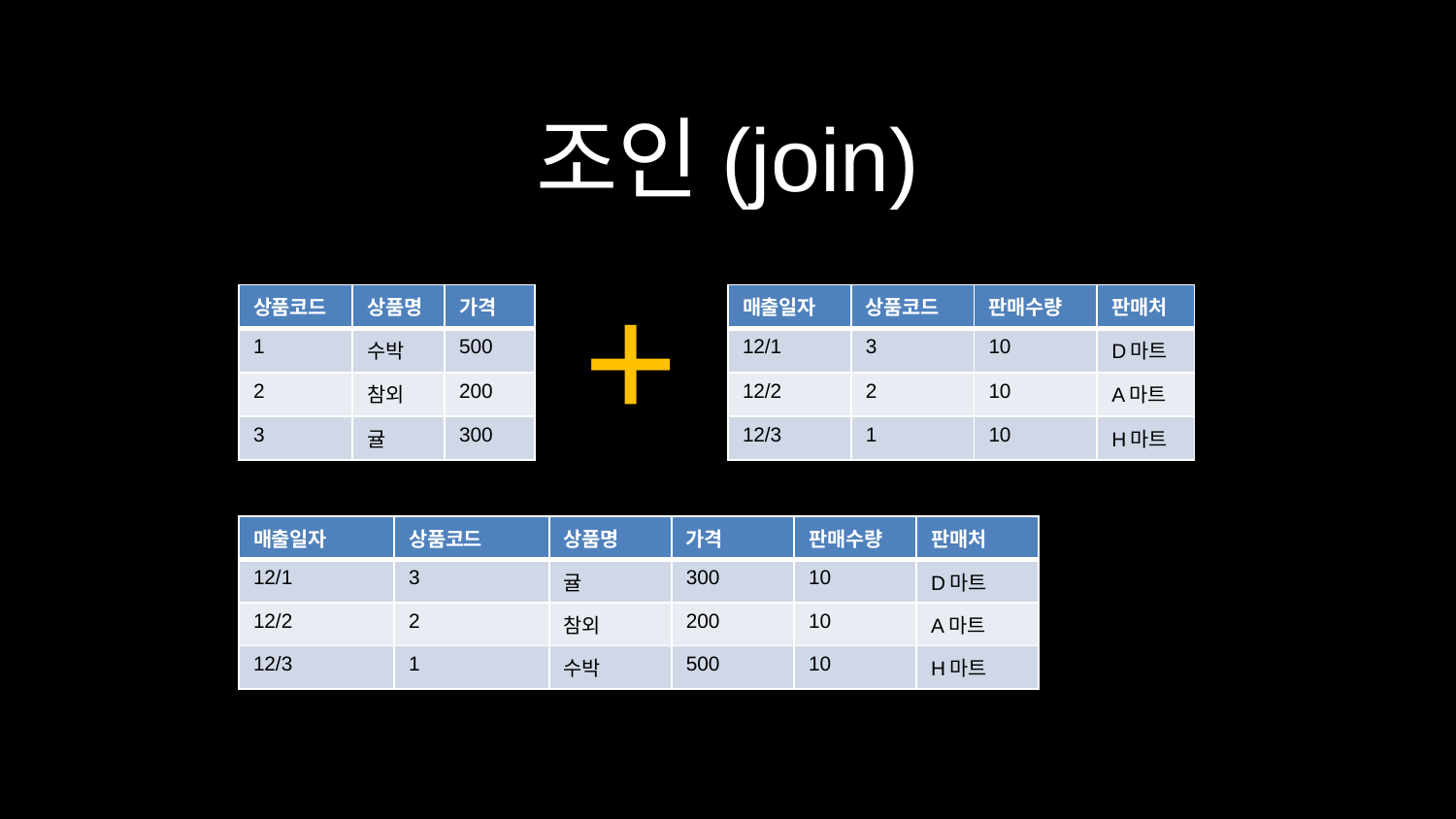

# 조인(join)
+
| 상품코드 | 상품명 | 가격 |
| --- | --- | --- |
| 1 | 수박 | 500 |
| 2 | 참외 | 200 |
| 3 | 귤 | 300 |
| 매출일자 | 상품코드 | 판매수량 | 판매처 |
| --- | --- | --- | --- |
| 12/1 | 3 | 10 | D마트 |
| 12/2 | 2 | 10 | A마트 |
| 12/3 | 1 | 10 | H마트 |
| 매출일자 | 상품코드 | 상품명 | 가격 | 판매수량 | 판매처 |
| --- | --- | --- | --- | --- | --- |
| 12/1 | 3 | 귤 | 300 | 10 | D마트 |
| 12/2 | 2 | 참외 | 200 | 10 | A마트 |
| 12/3 | 1 | 수박 | 500 | 10 | H마트 |